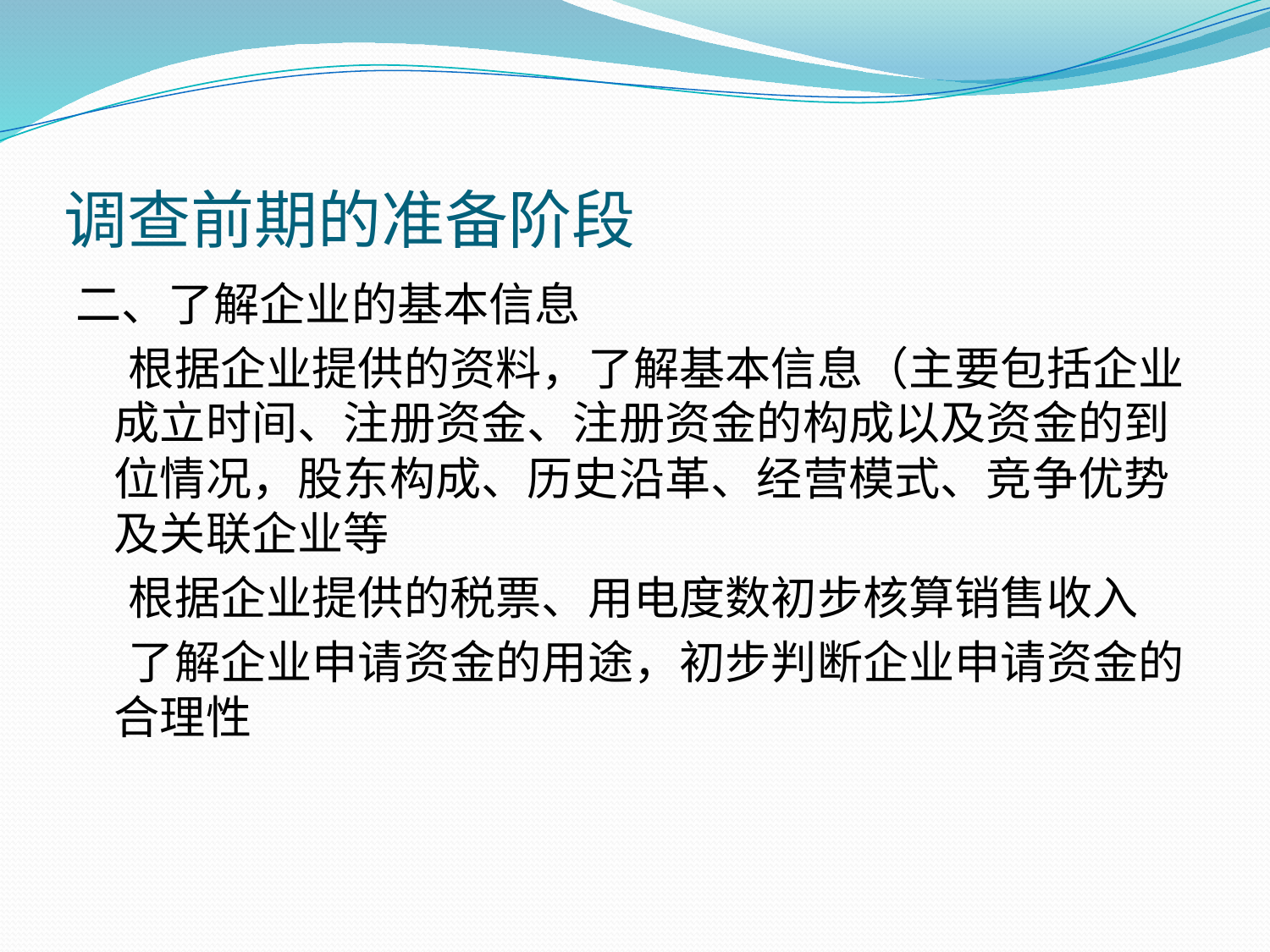

# 调查前期的准备阶段
二、了解企业的基本信息
    根据企业提供的资料，了解基本信息（主要包括企业成立时间、注册资金、注册资金的构成以及资金的到位情况，股东构成、历史沿革、经营模式、竞争优势及关联企业等
    根据企业提供的税票、用电度数初步核算销售收入
    了解企业申请资金的用途，初步判断企业申请资金的合理性